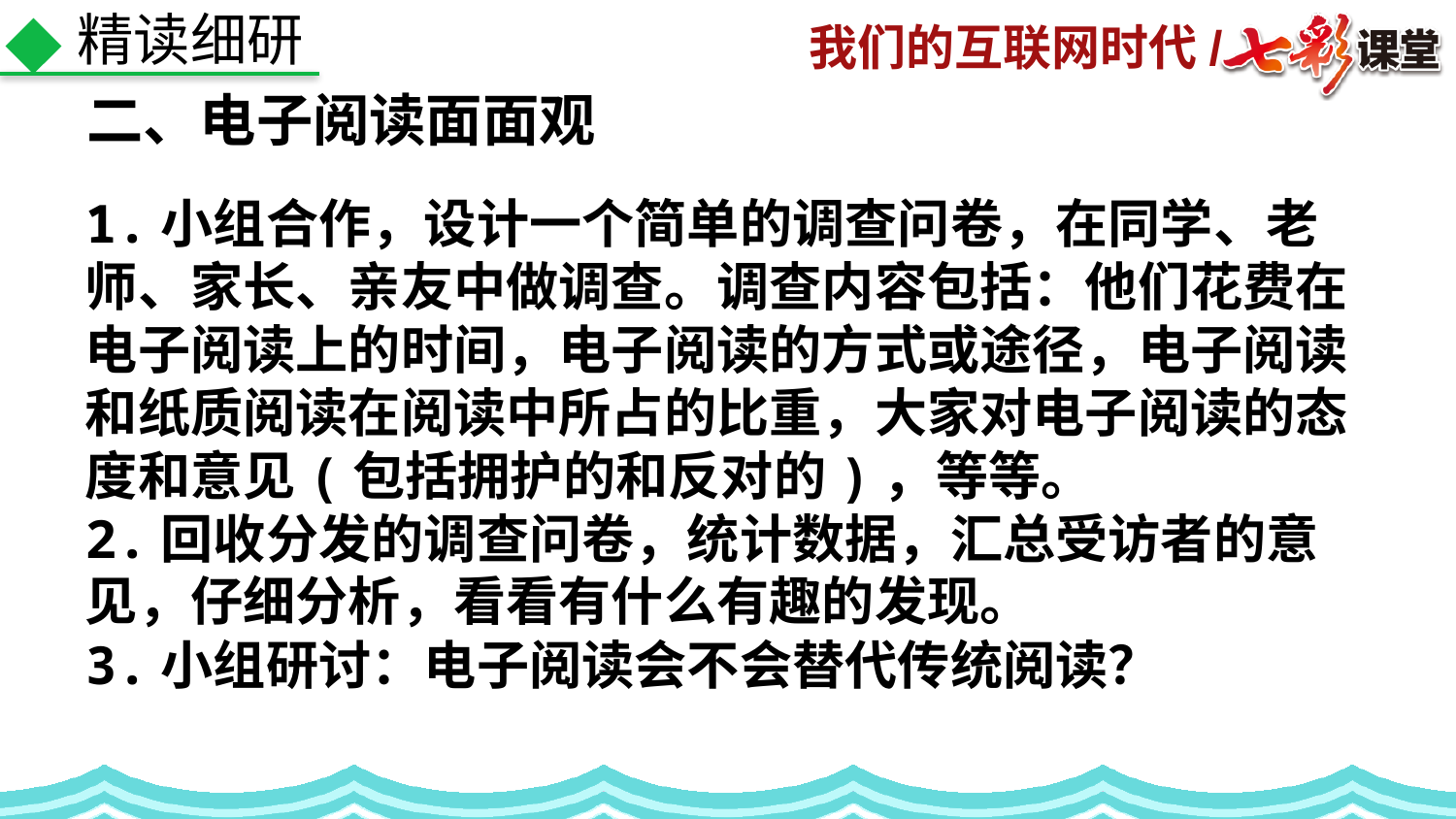

精读细研

二、电子阅读面面观
1.小组合作，设计一个简单的调查问卷，在同学、老师、家长、亲友中做调查。调查内容包括：他们花费在电子阅读上的时间，电子阅读的方式或途径，电子阅读和纸质阅读在阅读中所占的比重，大家对电子阅读的态度和意见(包括拥护的和反对的)，等等。
2.回收分发的调查问卷，统计数据，汇总受访者的意见，仔细分析，看看有什么有趣的发现。
3.小组研讨：电子阅读会不会替代传统阅读？